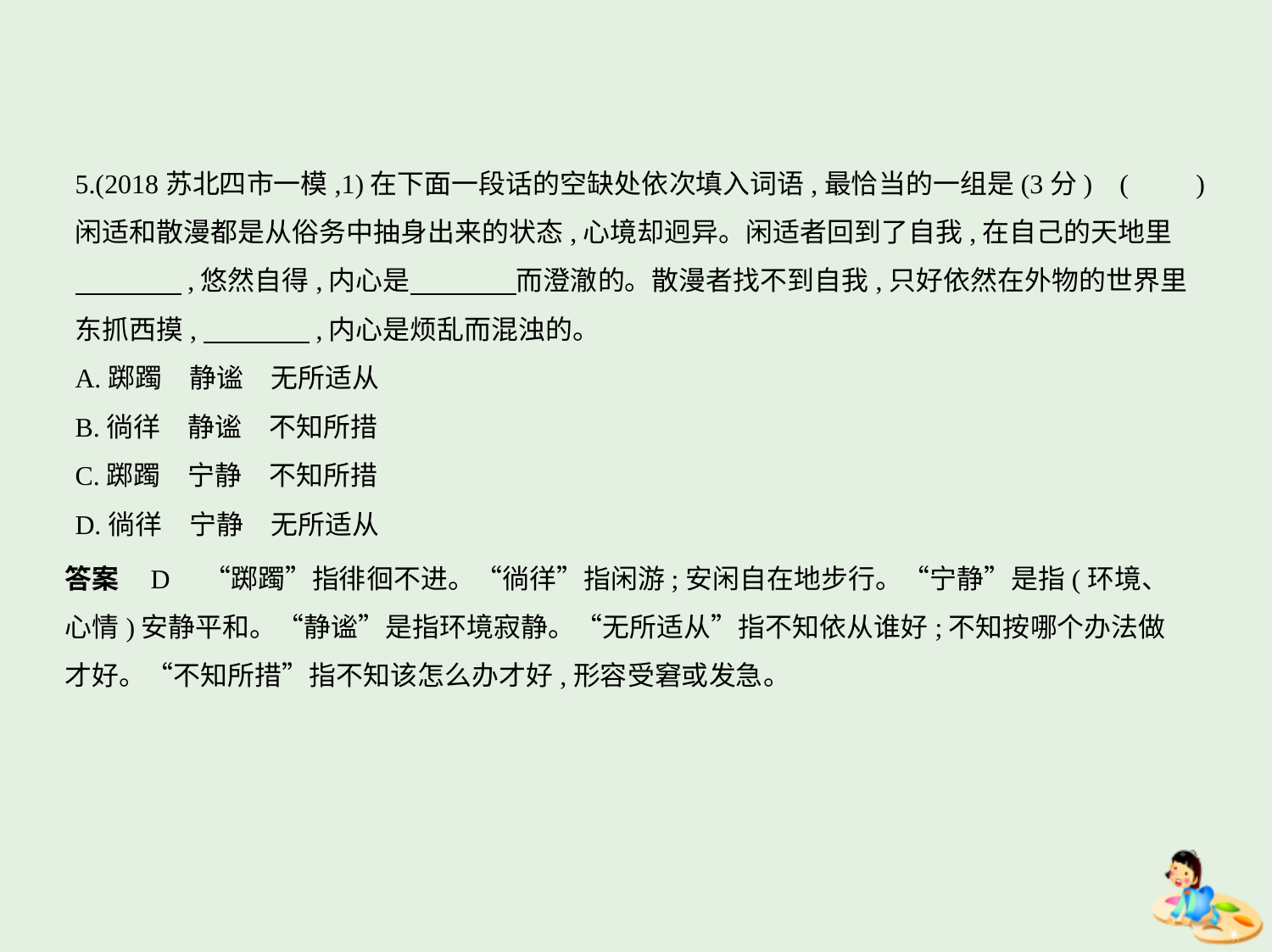

5.(2018苏北四市一模,1)在下面一段话的空缺处依次填入词语,最恰当的一组是(3分) (　　)
闲适和散漫都是从俗务中抽身出来的状态,心境却迥异。闲适者回到了自我,在自己的天地里
　　　    ,悠然自得,内心是　　　    而澄澈的。散漫者找不到自我,只好依然在外物的世界里
东抓西摸,　　　    ,内心是烦乱而混浊的。
A.踯躅　静谧　无所适从
B.徜徉　静谧　不知所措
C.踯躅　宁静　不知所措
D.徜徉　宁静　无所适从
答案    D　“踯躅”指徘徊不进。“徜徉”指闲游;安闲自在地步行。“宁静”是指(环境、
心情)安静平和。“静谧”是指环境寂静。“无所适从”指不知依从谁好;不知按哪个办法做
才好。“不知所措”指不知该怎么办才好,形容受窘或发急。